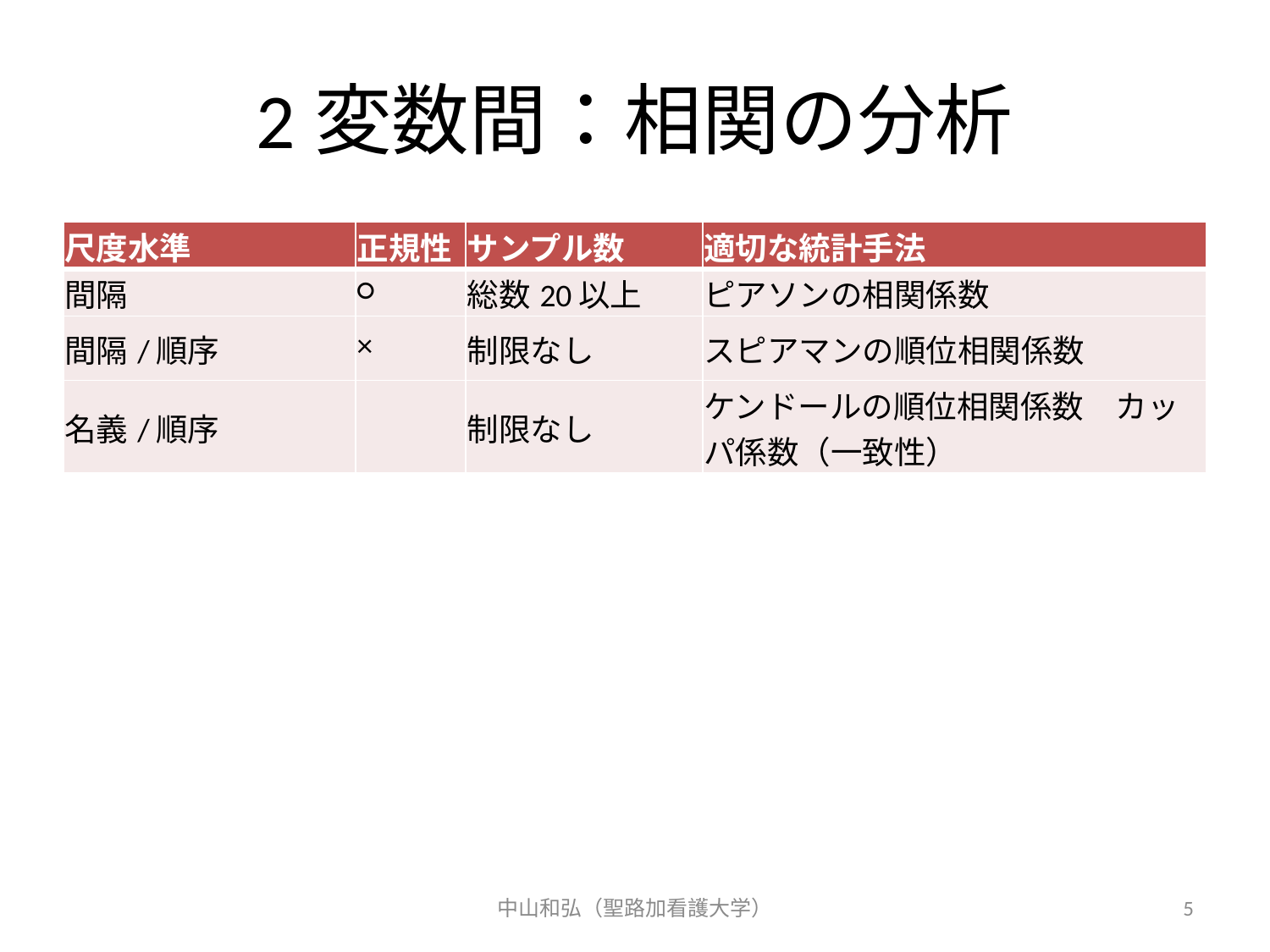

# 2変数間：相関の分析
| 尺度水準 | 正規性 | サンプル数 | 適切な統計手法 |
| --- | --- | --- | --- |
| 間隔 | ○ | 総数20以上 | ピアソンの相関係数 |
| 間隔/順序 | × | 制限なし | スピアマンの順位相関係数 |
| 名義/順序 |  | 制限なし | ケンドールの順位相関係数　カッパ係数（一致性） |
中山和弘（聖路加看護大学）
5